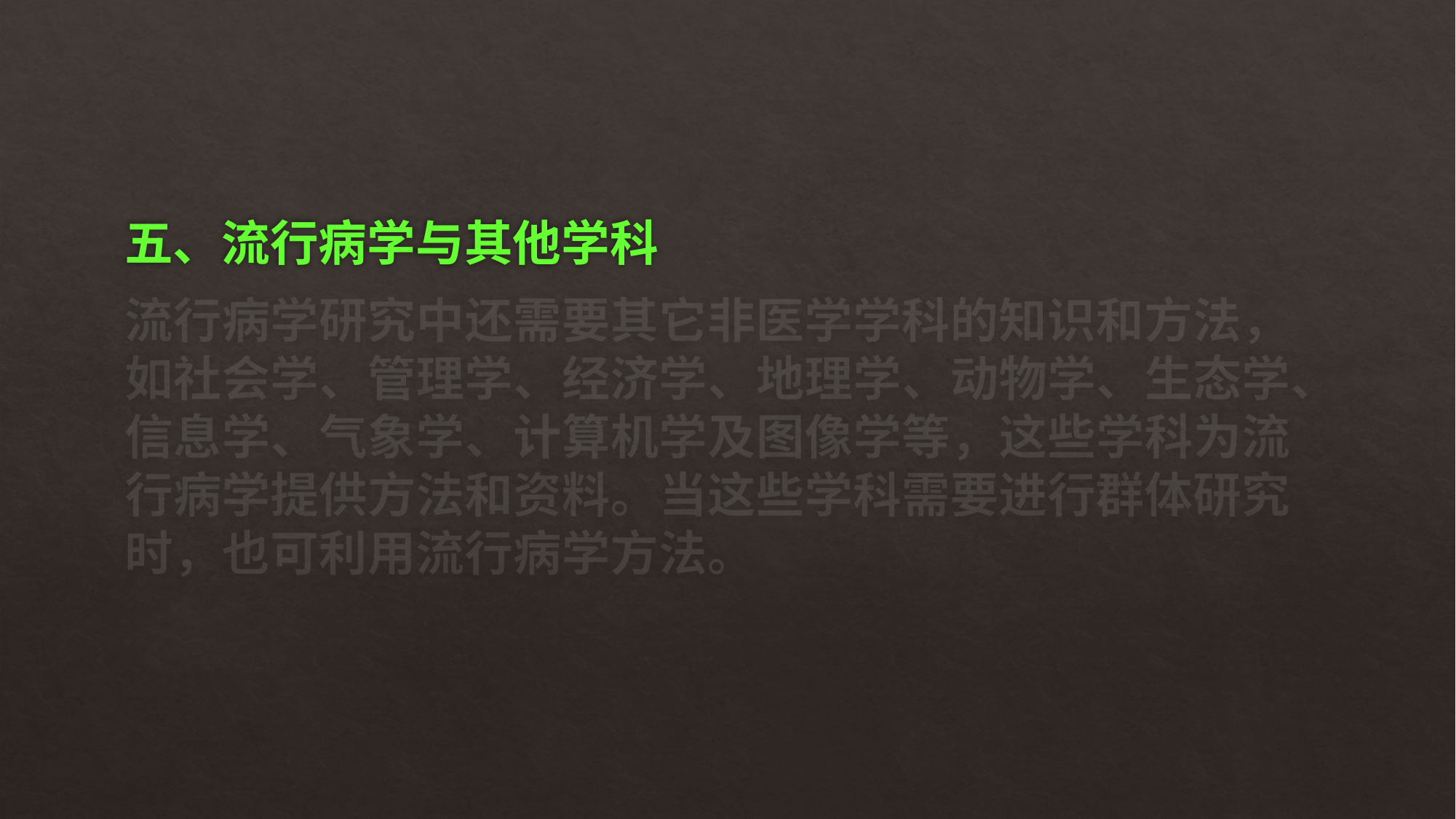

#
五、流行病学与其他学科
流行病学研究中还需要其它非医学学科的知识和方法，如社会学、管理学、经济学、地理学、动物学、生态学、信息学、气象学、计算机学及图像学等，这些学科为流行病学提供方法和资料。当这些学科需要进行群体研究时，也可利用流行病学方法。